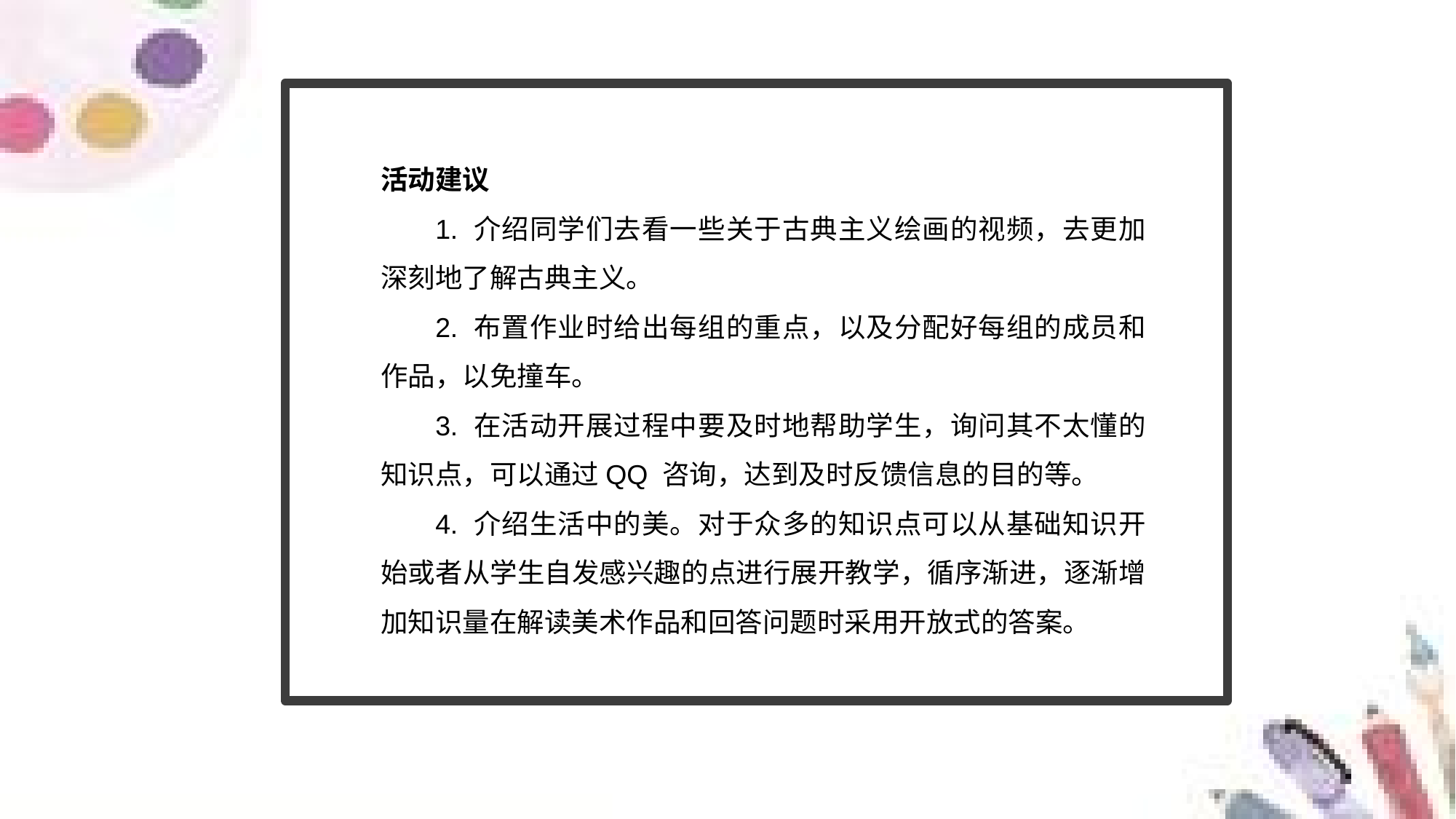

活动建议
1. 介绍同学们去看一些关于古典主义绘画的视频，去更加深刻地了解古典主义。
2. 布置作业时给出每组的重点，以及分配好每组的成员和作品，以免撞车。
3. 在活动开展过程中要及时地帮助学生，询问其不太懂的知识点，可以通过QQ 咨询，达到及时反馈信息的目的等。
4. 介绍生活中的美。对于众多的知识点可以从基础知识开始或者从学生自发感兴趣的点进行展开教学，循序渐进，逐渐增加知识量在解读美术作品和回答问题时采用开放式的答案。
13